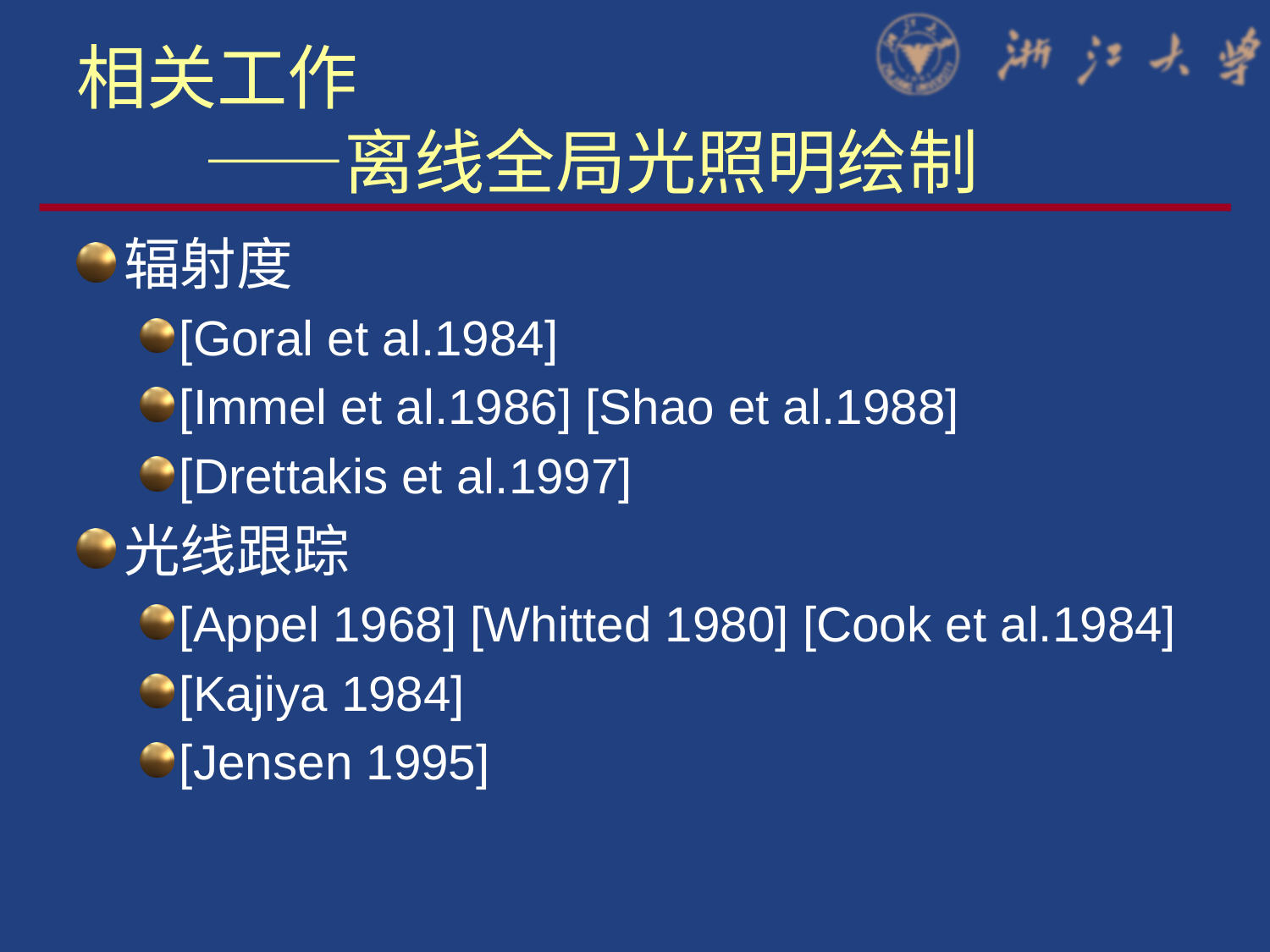

# 相关工作 ——离线全局光照明绘制
辐射度
[Goral et al.1984]
[Immel et al.1986] [Shao et al.1988]
[Drettakis et al.1997]
光线跟踪
[Appel 1968] [Whitted 1980] [Cook et al.1984]
[Kajiya 1984]
[Jensen 1995]